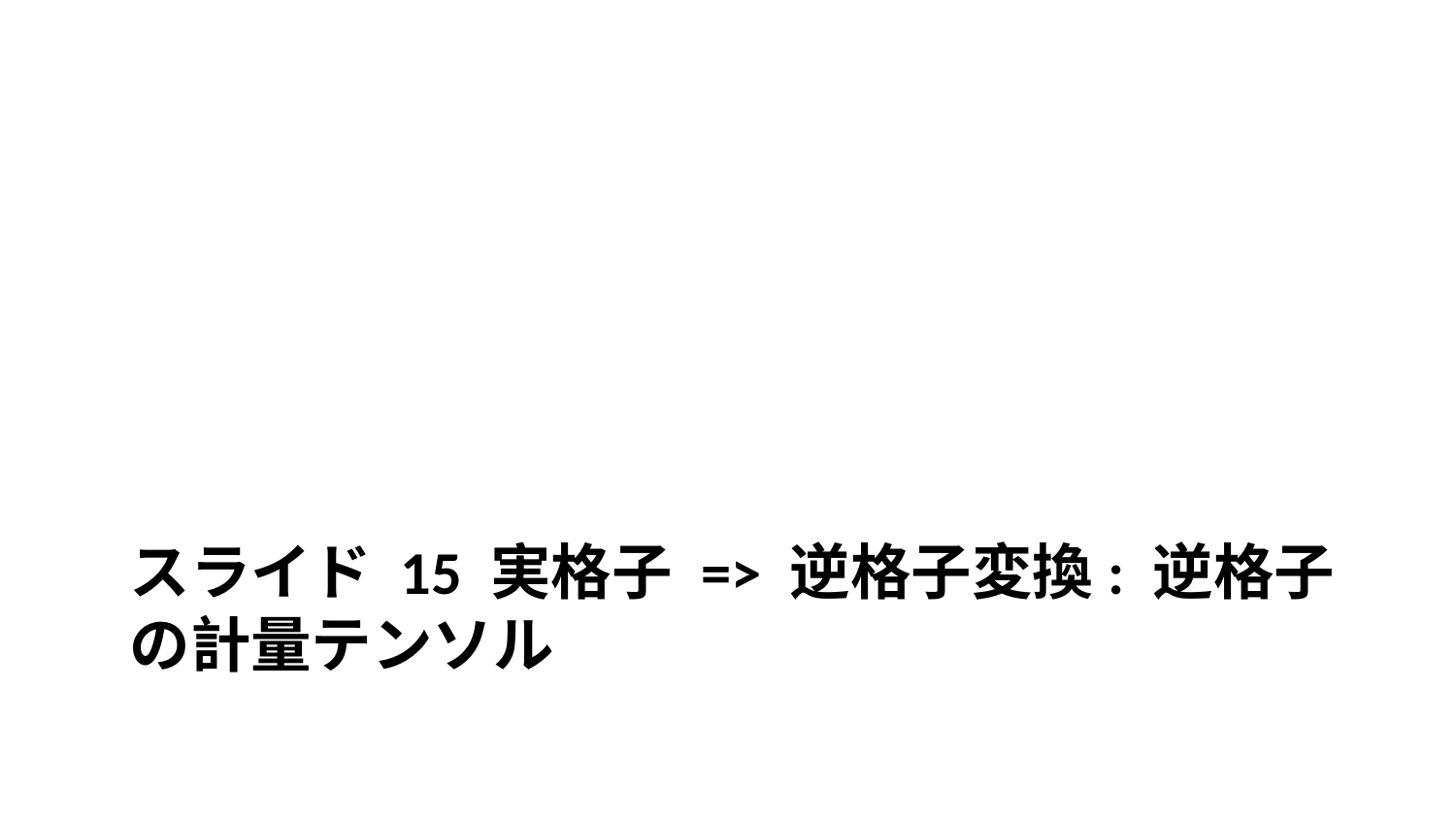

# スライド 15 実格子 => 逆格子変換: 逆格子の計量テンソル